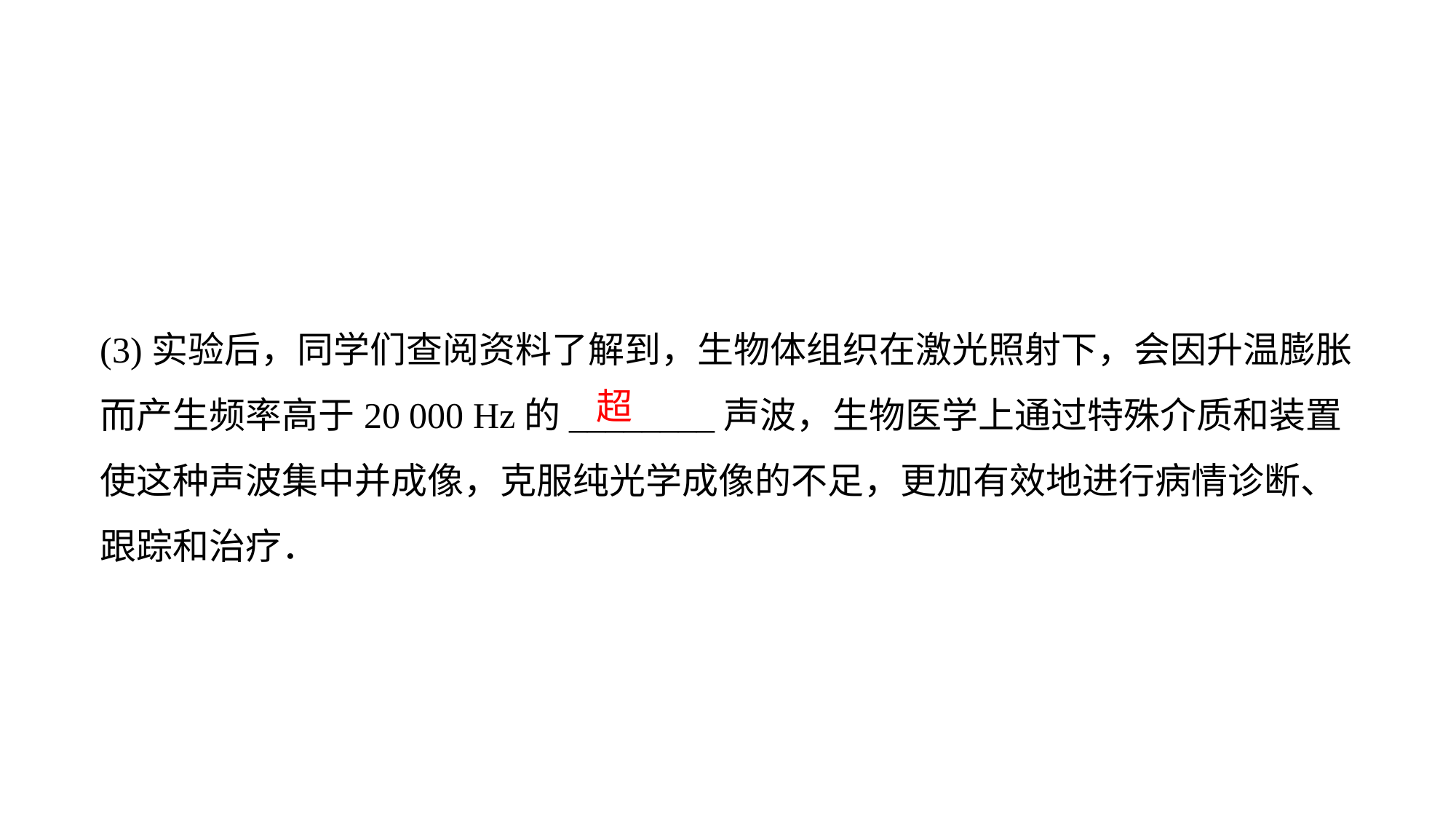

(3)实验后，同学们查阅资料了解到，生物体组织在激光照射下，会因升温膨胀而产生频率高于20 000 Hz的________声波，生物医学上通过特殊介质和装置使这种声波集中并成像，克服纯光学成像的不足，更加有效地进行病情诊断、跟踪和治疗．
超